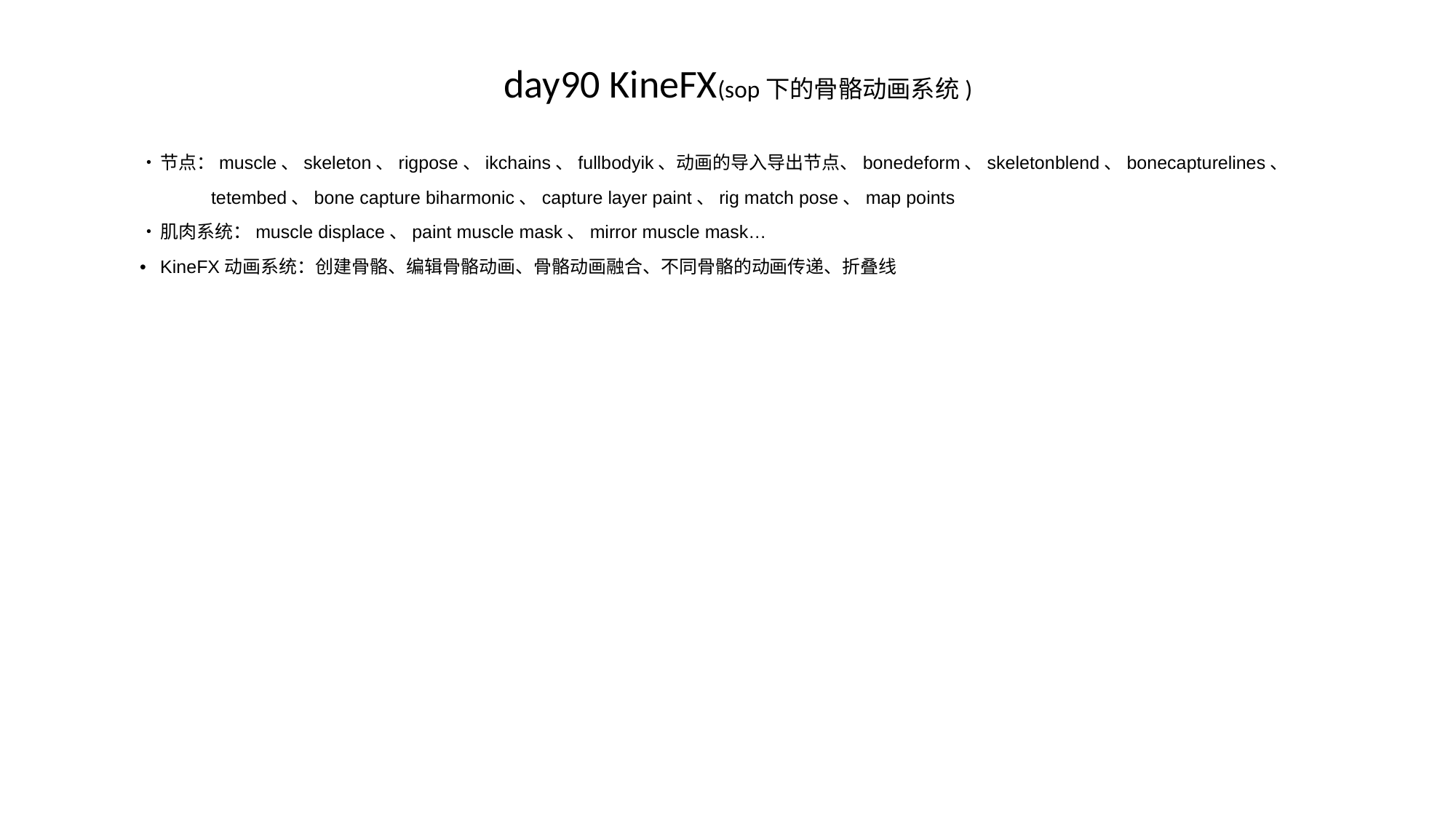

# day90 KineFX(sop下的骨骼动画系统)
•	节点：muscle、skeleton、rigpose、ikchains、fullbodyik、动画的导入导出节点、bonedeform、skeletonblend、bonecapturelines、
              tetembed、bone capture biharmonic、capture layer paint、rig match pose、map points
•	肌肉系统：muscle displace、paint muscle mask、mirror muscle mask…
•	KineFX动画系统：创建骨骼、编辑骨骼动画、骨骼动画融合、不同骨骼的动画传递、折叠线